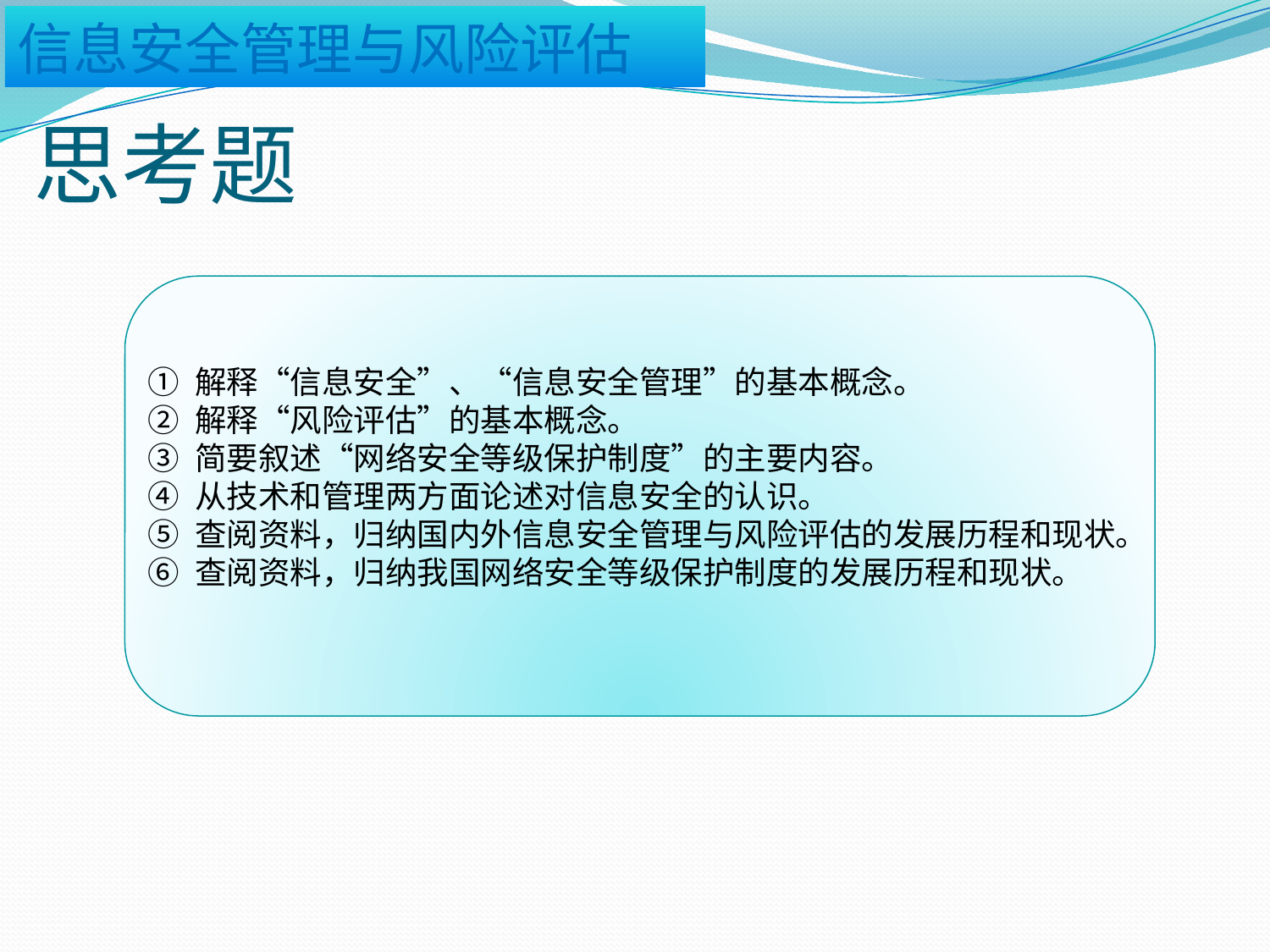

# 思考题

解释“信息安全”、“信息安全管理”的基本概念。
解释“风险评估”的基本概念。
简要叙述“网络安全等级保护制度”的主要内容。
从技术和管理两方面论述对信息安全的认识。
查阅资料，归纳国内外信息安全管理与风险评估的发展历程和现状。
查阅资料，归纳我国网络安全等级保护制度的发展历程和现状。